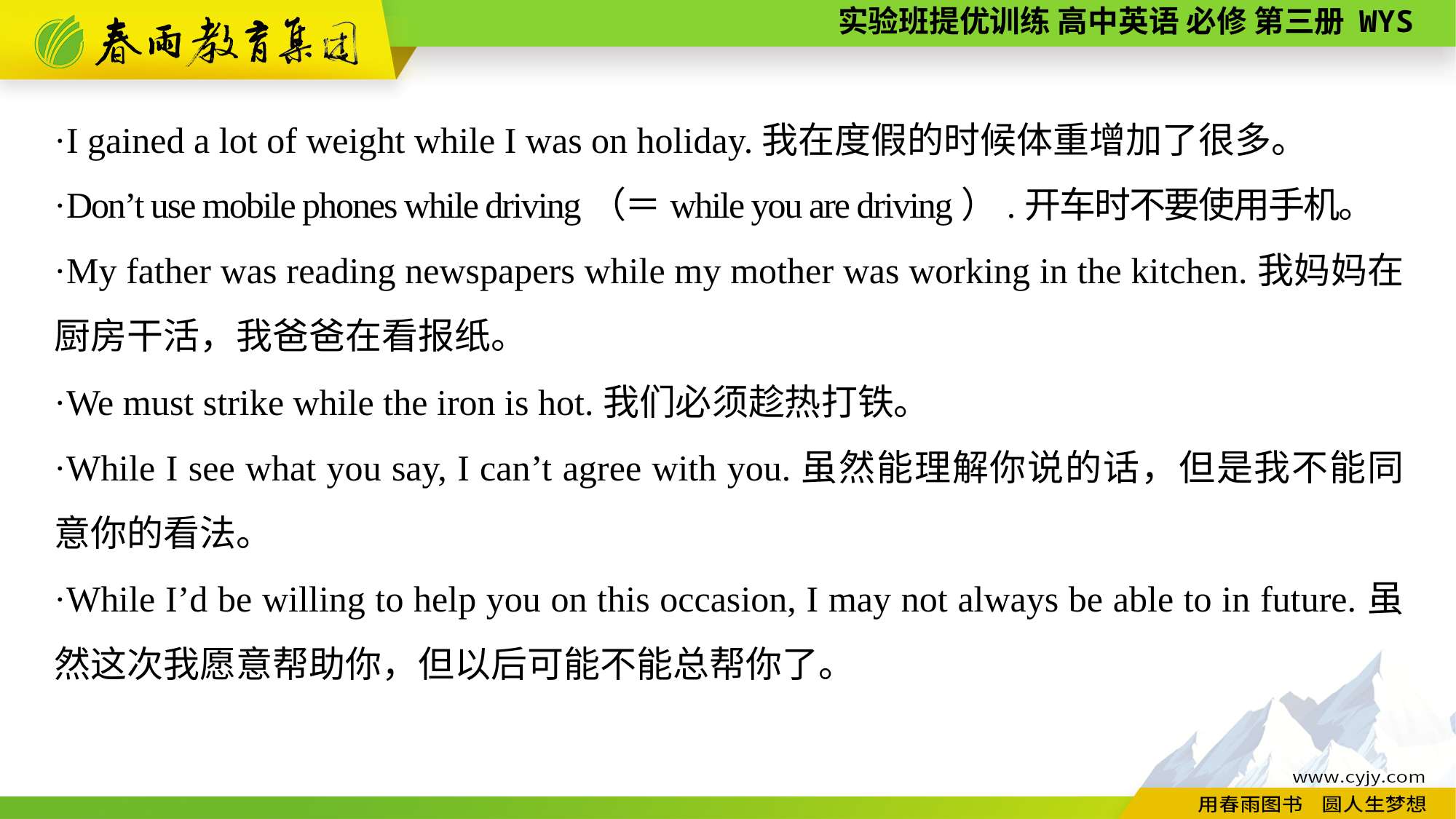

·I gained a lot of weight while I was on holiday.我在度假的时候体重增加了很多。
·Don’t use mobile phones while driving（＝while you are driving）.开车时不要使用手机。
·My father was reading newspapers while my mother was working in the kitchen.我妈妈在厨房干活，我爸爸在看报纸。
·We must strike while the iron is hot.我们必须趁热打铁。
·While I see what you say, I can’t agree with you.虽然能理解你说的话，但是我不能同意你的看法。
·While I’d be willing to help you on this occasion, I may not always be able to in future.虽然这次我愿意帮助你，但以后可能不能总帮你了。